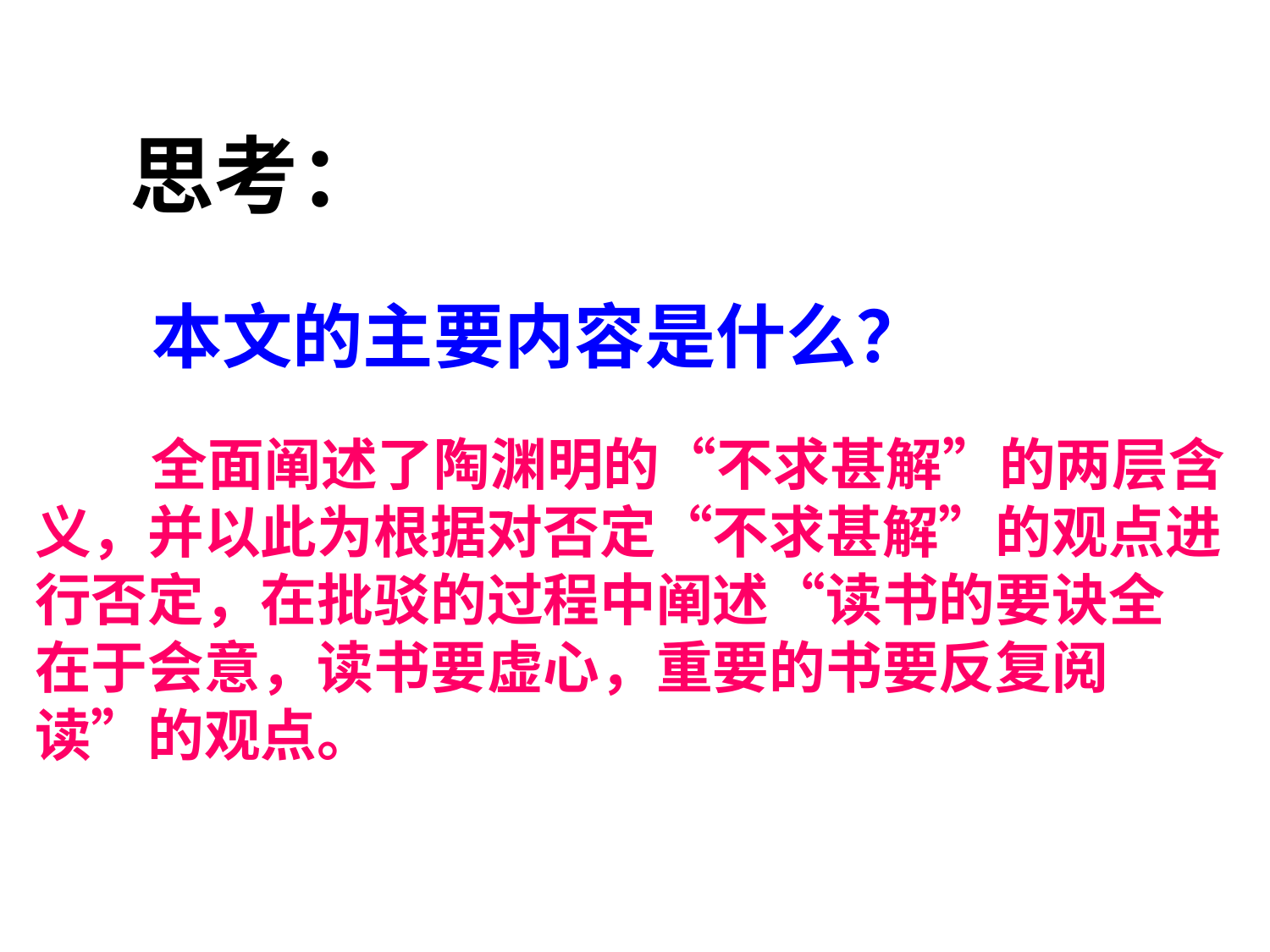

思考：
本文的主要内容是什么？
        全面阐述了陶渊明的“不求甚解”的两层含
义，并以此为根据对否定“不求甚解”的观点进
行否定，在批驳的过程中阐述“读书的要诀全
在于会意，读书要虚心，重要的书要反复阅
读”的观点。

19